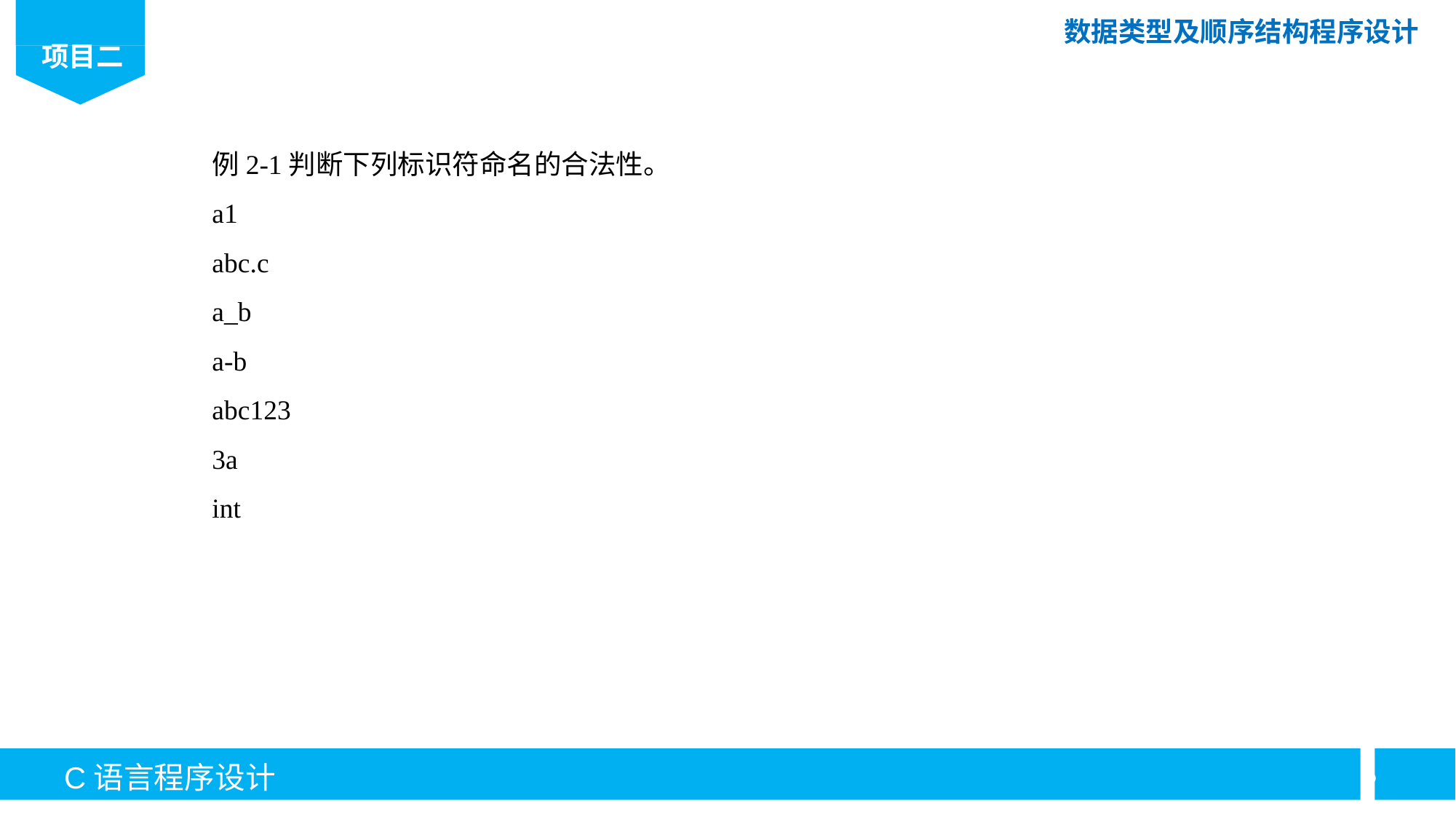

例2-1判断下列标识符命名的合法性。
a1
abc.c
a_b
a-b
abc123
3a
int